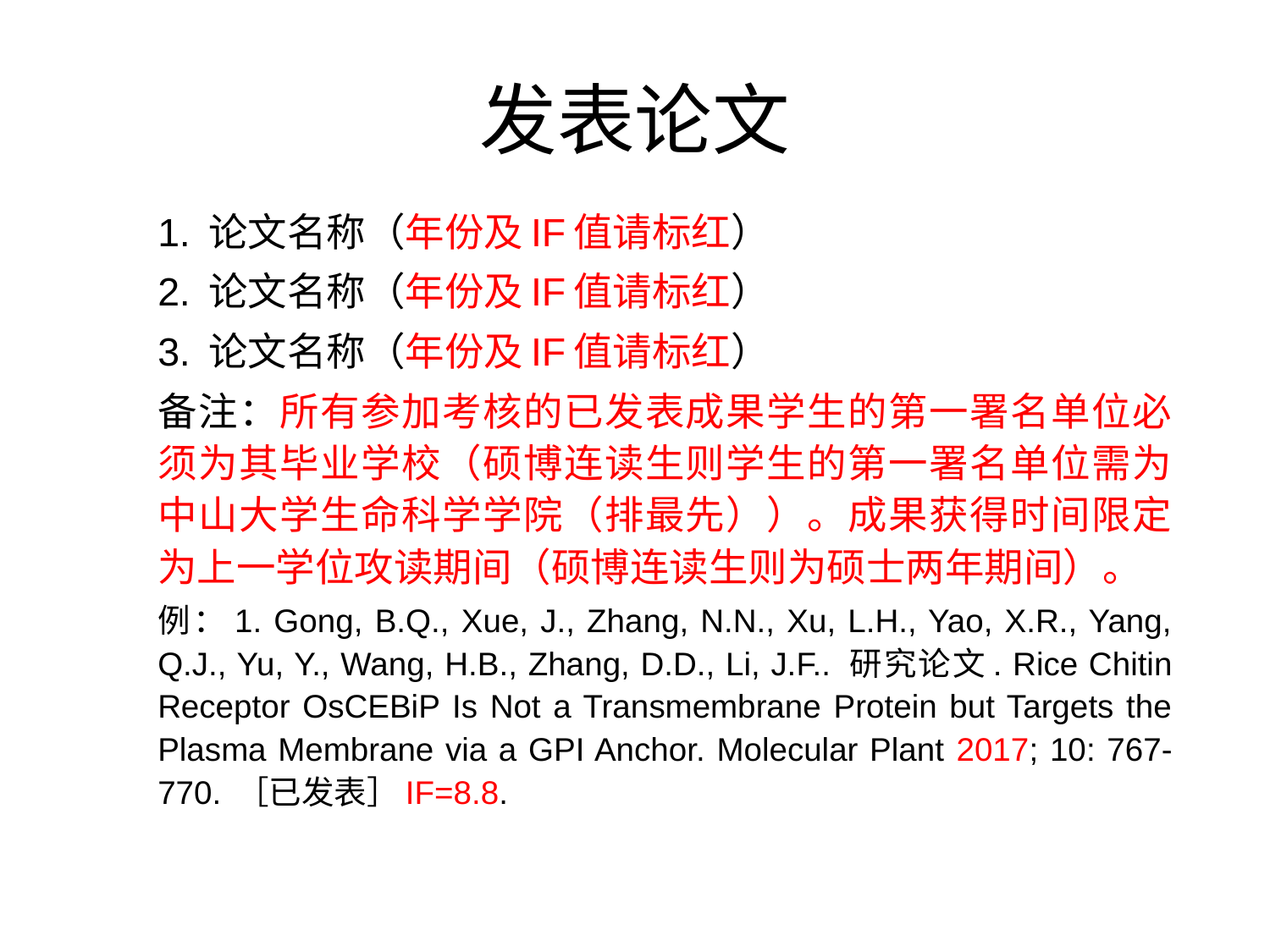

# 发表论文
1. 论文名称（年份及IF值请标红）
2. 论文名称（年份及IF值请标红）
3. 论文名称（年份及IF值请标红）
备注：所有参加考核的已发表成果学生的第一署名单位必须为其毕业学校（硕博连读生则学生的第一署名单位需为中山大学生命科学学院（排最先））。成果获得时间限定为上一学位攻读期间（硕博连读生则为硕士两年期间）。
例：1. Gong, B.Q., Xue, J., Zhang, N.N., Xu, L.H., Yao, X.R., Yang, Q.J., Yu, Y., Wang, H.B., Zhang, D.D., Li, J.F.. 研究论文. Rice Chitin Receptor OsCEBiP Is Not a Transmembrane Protein but Targets the Plasma Membrane via a GPI Anchor. Molecular Plant 2017; 10: 767-770. ［已发表］IF=8.8.